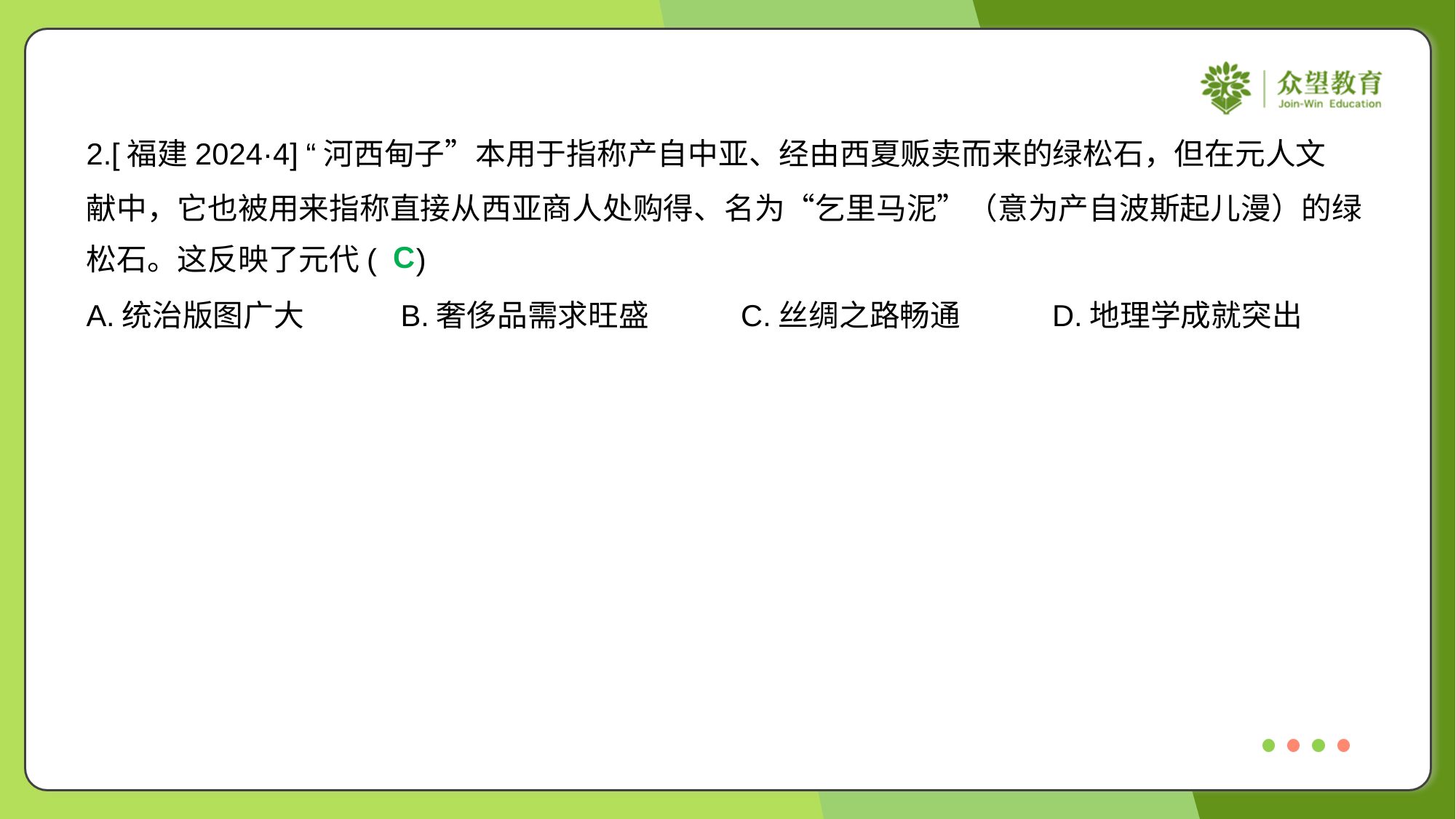

2.[福建2024·4] “河西甸子”本用于指称产自中亚、经由西夏贩卖而来的绿松石，但在元人文
献中，它也被用来指称直接从西亚商人处购得、名为“乞里马泥”（意为产自波斯起儿漫）的绿
松石。这反映了元代(     )
C
A.统治版图广大	B.奢侈品需求旺盛	C.丝绸之路畅通	D.地理学成就突出